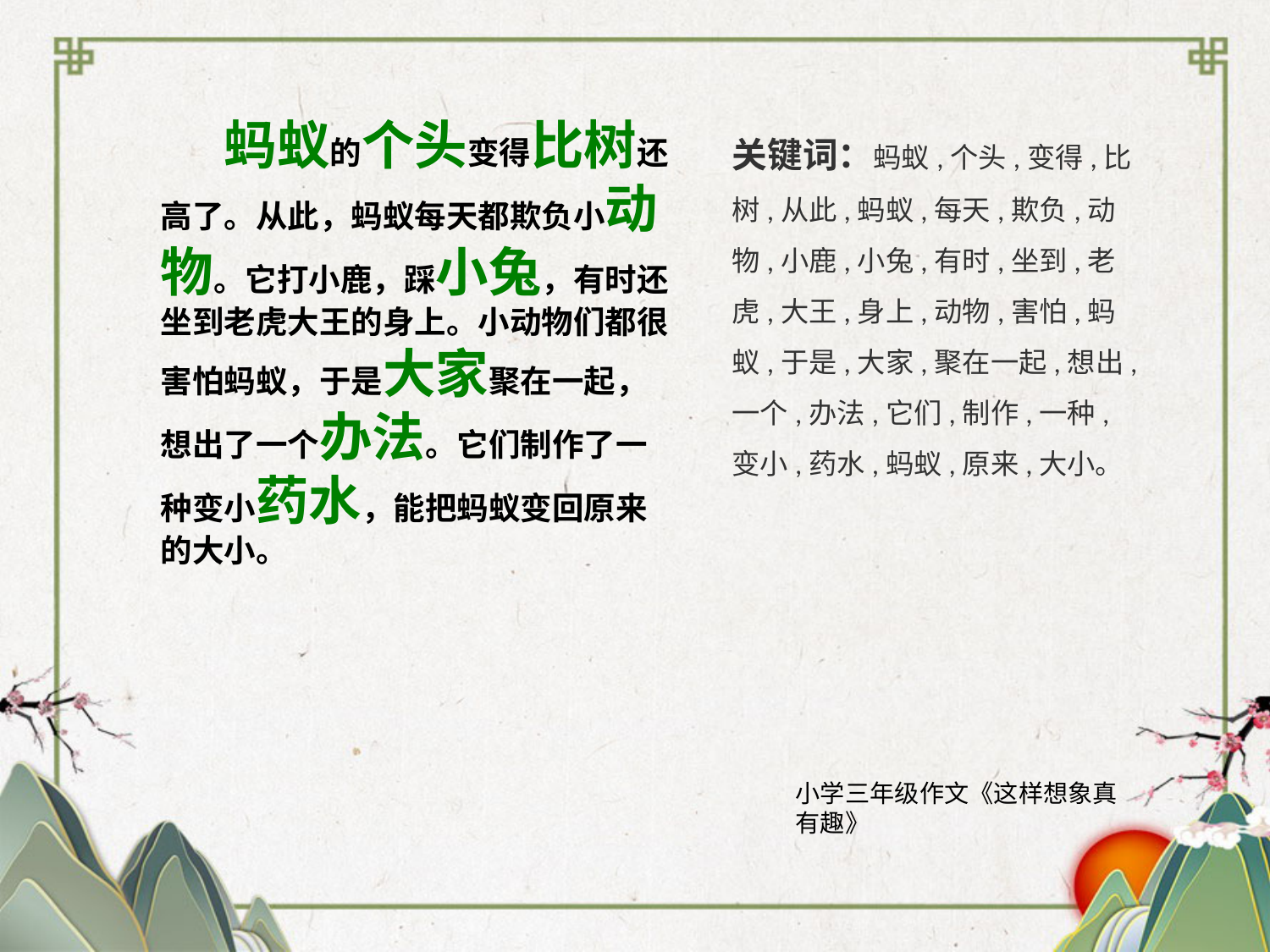

蚂蚁的个头变得比树还高了。从此，蚂蚁每天都欺负小动物。它打小鹿，踩小兔，有时还坐到老虎大王的身上。小动物们都很害怕蚂蚁，于是大家聚在一起，想出了一个办法。它们制作了一种变小药水，能把蚂蚁变回原来的大小。
关键词：蚂蚁,个头,变得,比树,从此,蚂蚁,每天,欺负,动物,小鹿,小兔,有时,坐到,老虎,大王,身上,动物,害怕,蚂蚁,于是,大家,聚在一起,想出,一个,办法,它们,制作,一种,变小,药水,蚂蚁,原来,大小。
小学三年级作文《这样想象真有趣》